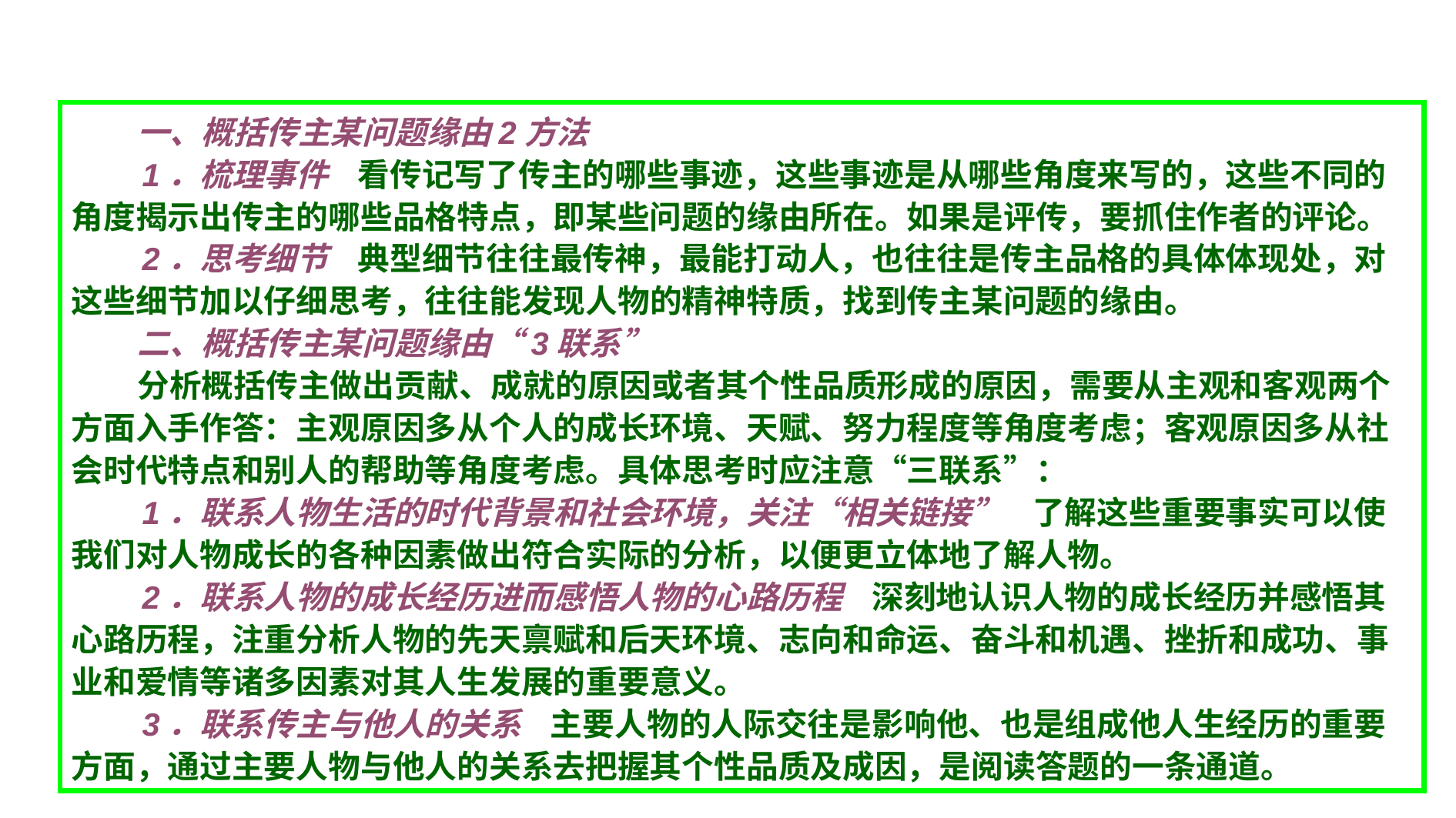

一、概括传主某问题缘由2方法
        1．梳理事件    看传记写了传主的哪些事迹，这些事迹是从哪些角度来写的，这些不同的角度揭示出传主的哪些品格特点，即某些问题的缘由所在。如果是评传，要抓住作者的评论。
        2．思考细节    典型细节往往最传神，最能打动人，也往往是传主品格的具体体现处，对这些细节加以仔细思考，往往能发现人物的精神特质，找到传主某问题的缘由。
        二、概括传主某问题缘由“3联系”
        分析概括传主做出贡献、成就的原因或者其个性品质形成的原因，需要从主观和客观两个方面入手作答：主观原因多从个人的成长环境、天赋、努力程度等角度考虑；客观原因多从社会时代特点和别人的帮助等角度考虑。具体思考时应注意“三联系”：
        1．联系人物生活的时代背景和社会环境，关注“相关链接”    了解这些重要事实可以使我们对人物成长的各种因素做出符合实际的分析，以便更立体地了解人物。
        2．联系人物的成长经历进而感悟人物的心路历程    深刻地认识人物的成长经历并感悟其心路历程，注重分析人物的先天禀赋和后天环境、志向和命运、奋斗和机遇、挫折和成功、事业和爱情等诸多因素对其人生发展的重要意义。
        3．联系传主与他人的关系    主要人物的人际交往是影响他、也是组成他人生经历的重要方面，通过主要人物与他人的关系去把握其个性品质及成因，是阅读答题的一条通道。